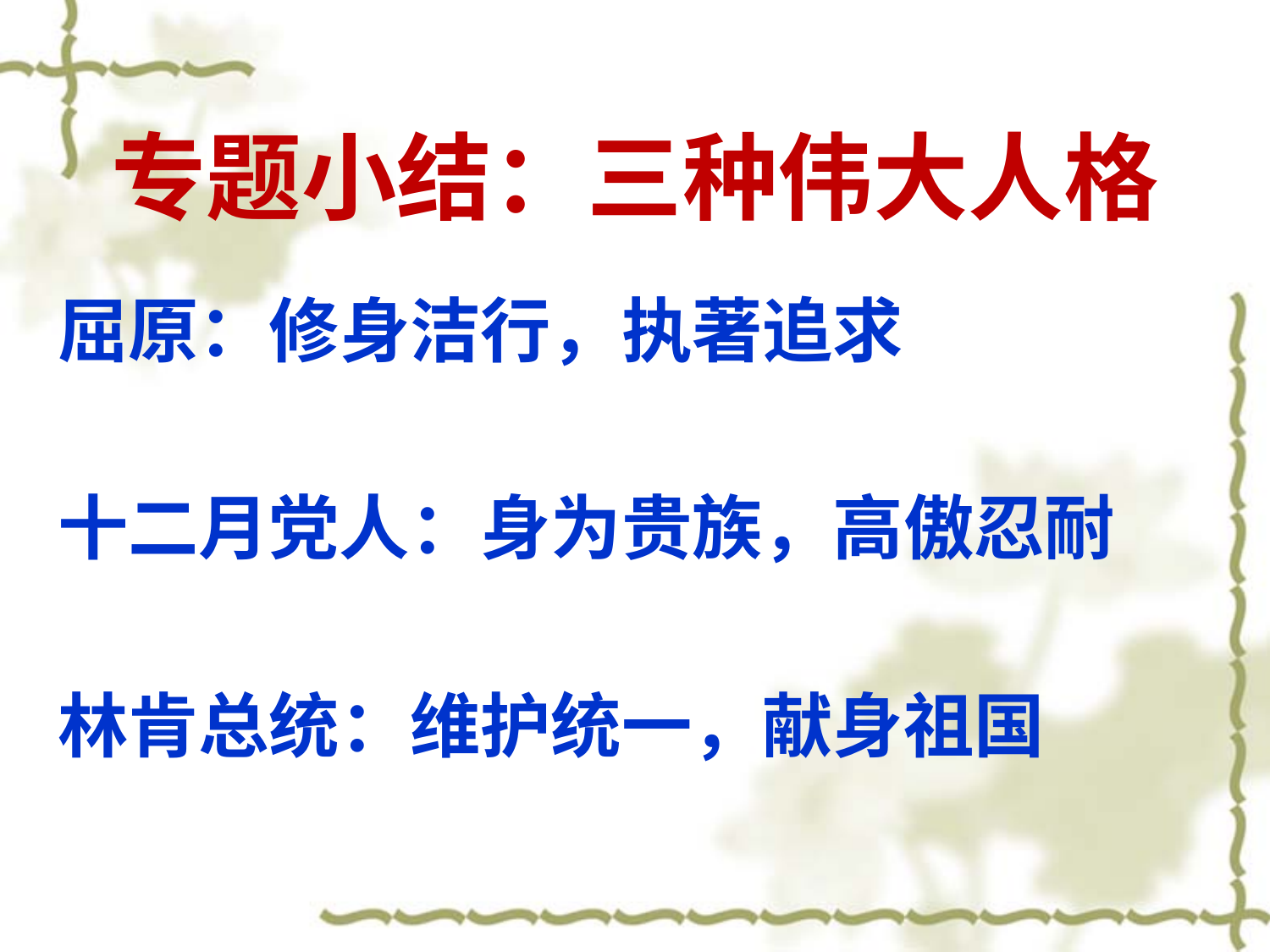

# 专题小结：三种伟大人格
屈原：修身洁行，执著追求

十二月党人：身为贵族，高傲忍耐

林肯总统：维护统一，献身祖国